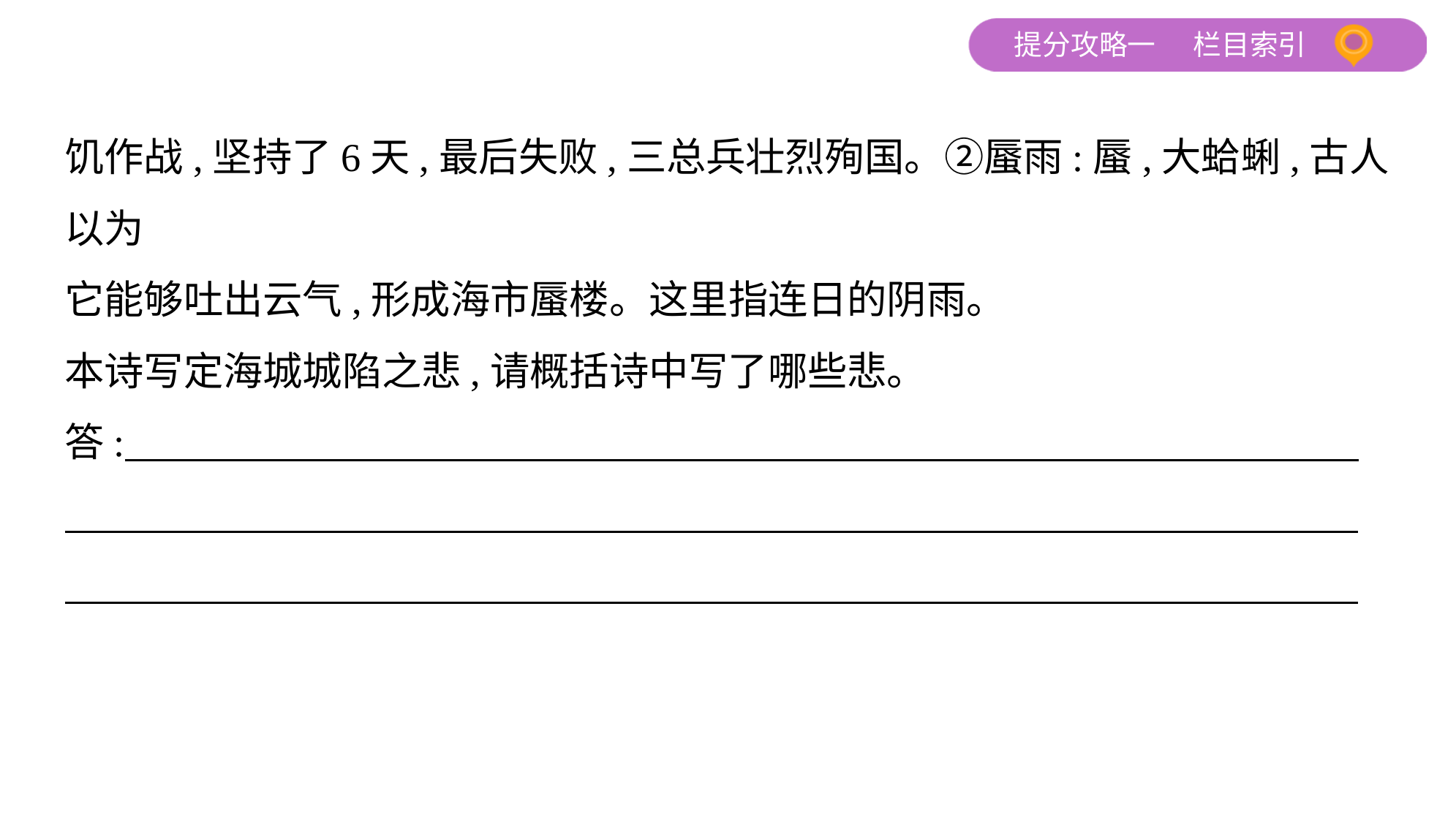

饥作战,坚持了6天,最后失败,三总兵壮烈殉国。②蜃雨:蜃,大蛤蜊,古人以为
它能够吐出云气,形成海市蜃楼。这里指连日的阴雨。
本诗写定海城城陷之悲,请概括诗中写了哪些悲。
答: